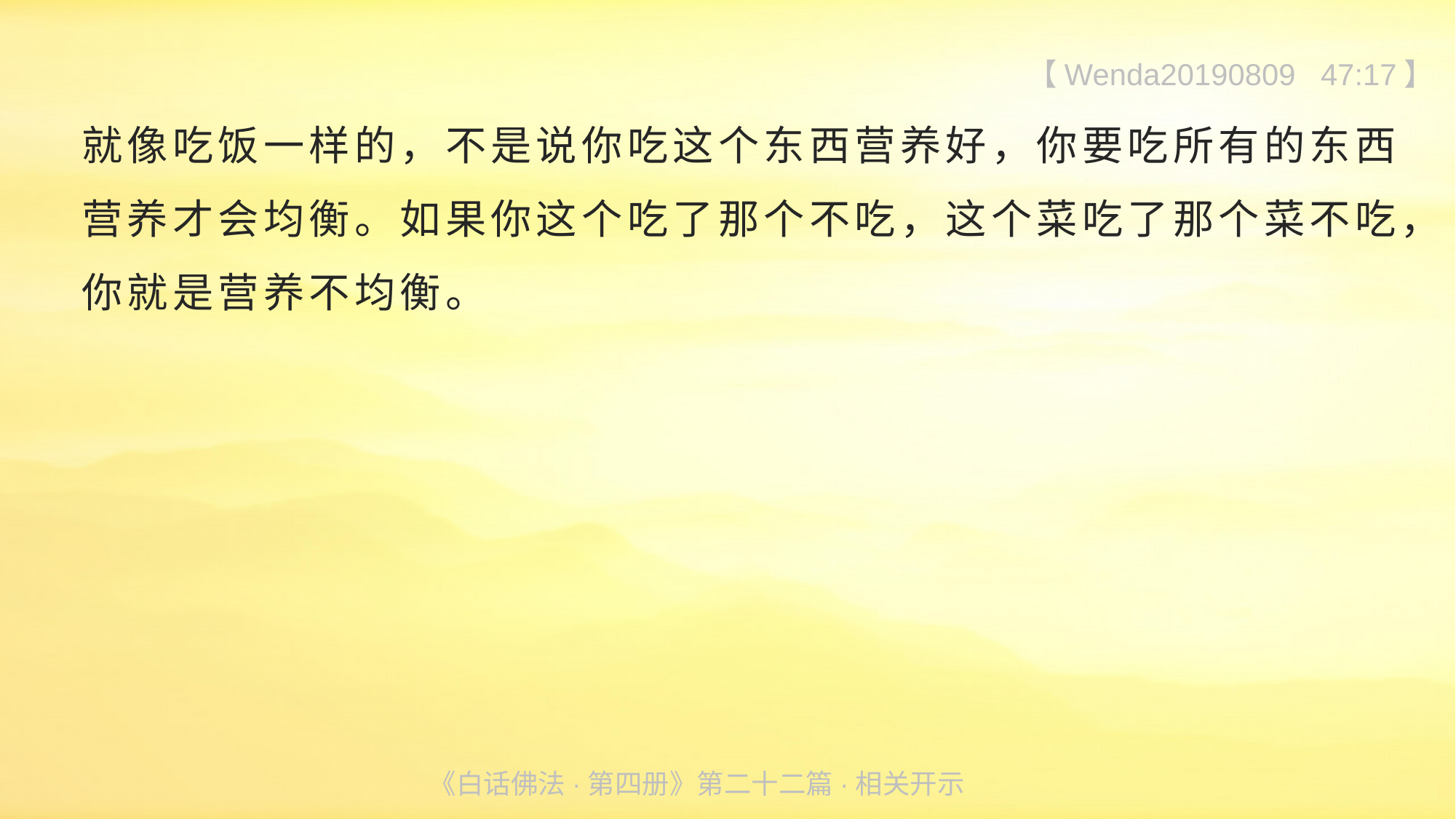

【Wenda20190809   47:17】
就像吃饭一样的，不是说你吃这个东西营养好，你要吃所有的东西营养才会均衡。如果你这个吃了那个不吃，这个菜吃了那个菜不吃，你就是营养不均衡。
《白话佛法·第四册》第二十二篇·相关开示